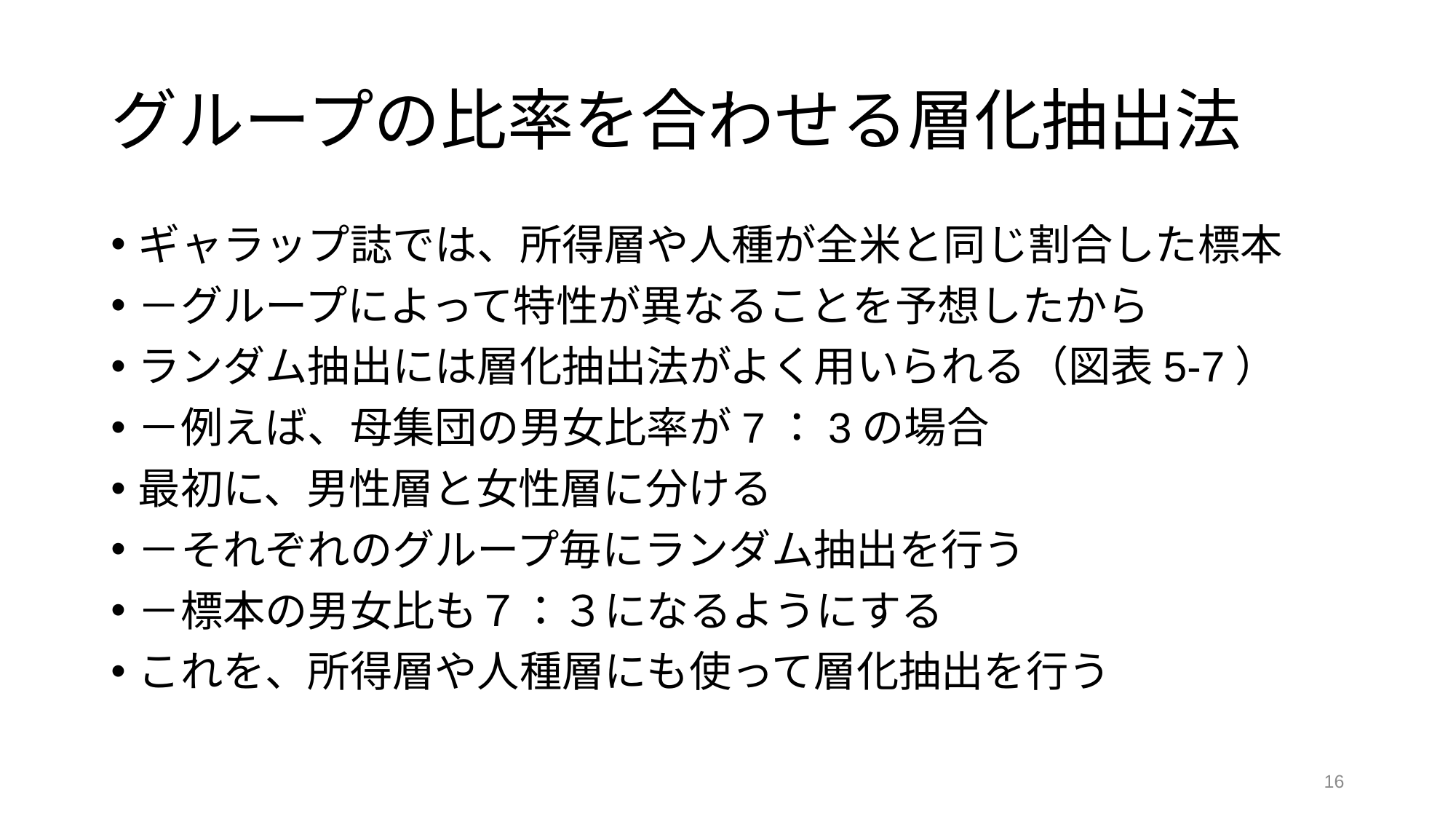

# グループの比率を合わせる層化抽出法
ギャラップ誌では、所得層や人種が全米と同じ割合した標本
－グループによって特性が異なることを予想したから
ランダム抽出には層化抽出法がよく用いられる（図表5-7）
－例えば、母集団の男女比率が7：3の場合
最初に、男性層と女性層に分ける
－それぞれのグループ毎にランダム抽出を行う
－標本の男女比も７：３になるようにする
これを、所得層や人種層にも使って層化抽出を行う
16